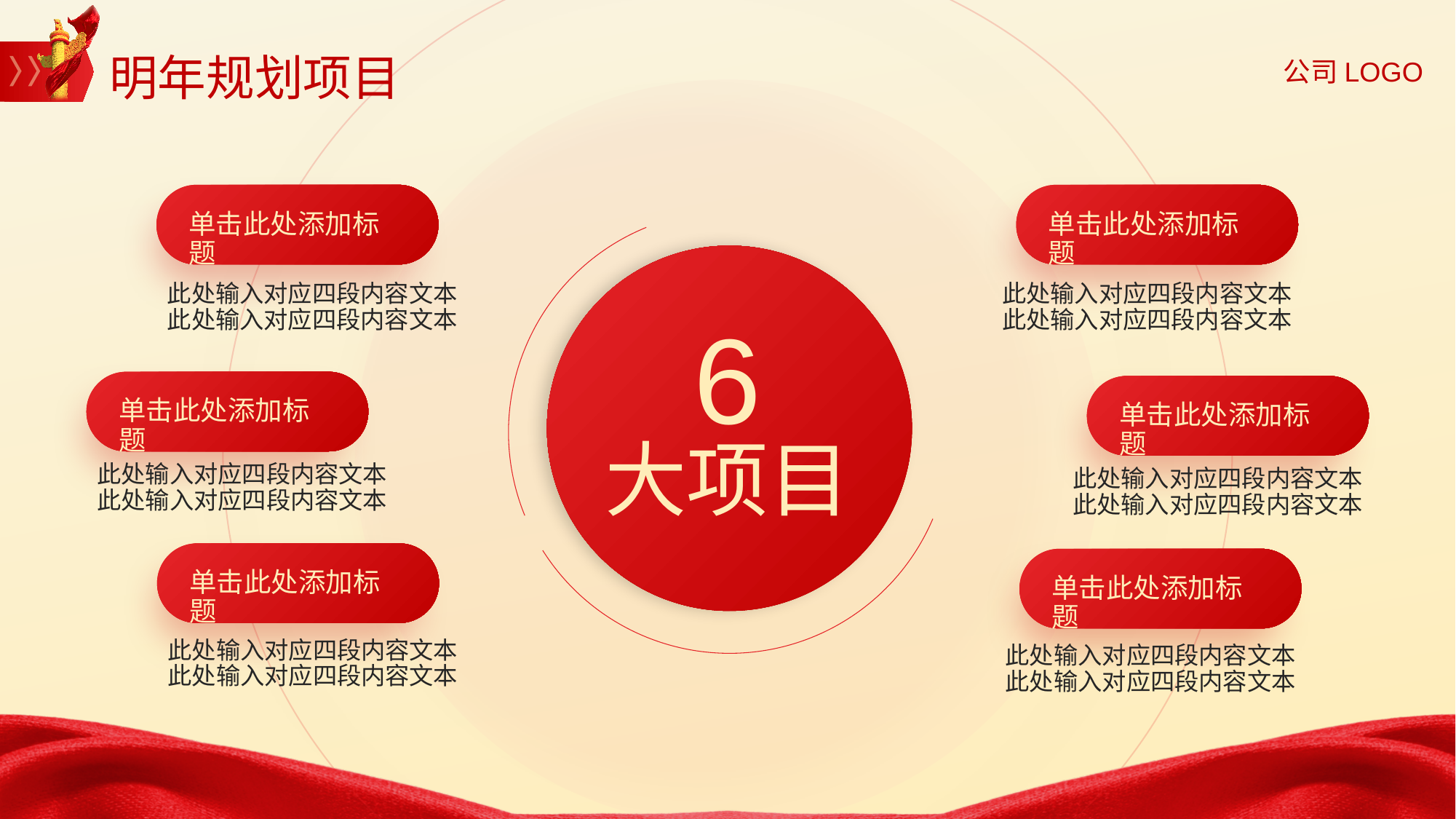

明年规划项目

单击此处添加标题
单击此处添加标题

此处输入对应四段内容文本此处输入对应四段内容文本

此处输入对应四段内容文本此处输入对应四段内容文本

6

单击此处添加标题
单击此处添加标题
大项目
此处输入对应四段内容文本此处输入对应四段内容文本

此处输入对应四段内容文本此处输入对应四段内容文本

单击此处添加标题
单击此处添加标题
此处输入对应四段内容文本此处输入对应四段内容文本

此处输入对应四段内容文本此处输入对应四段内容文本